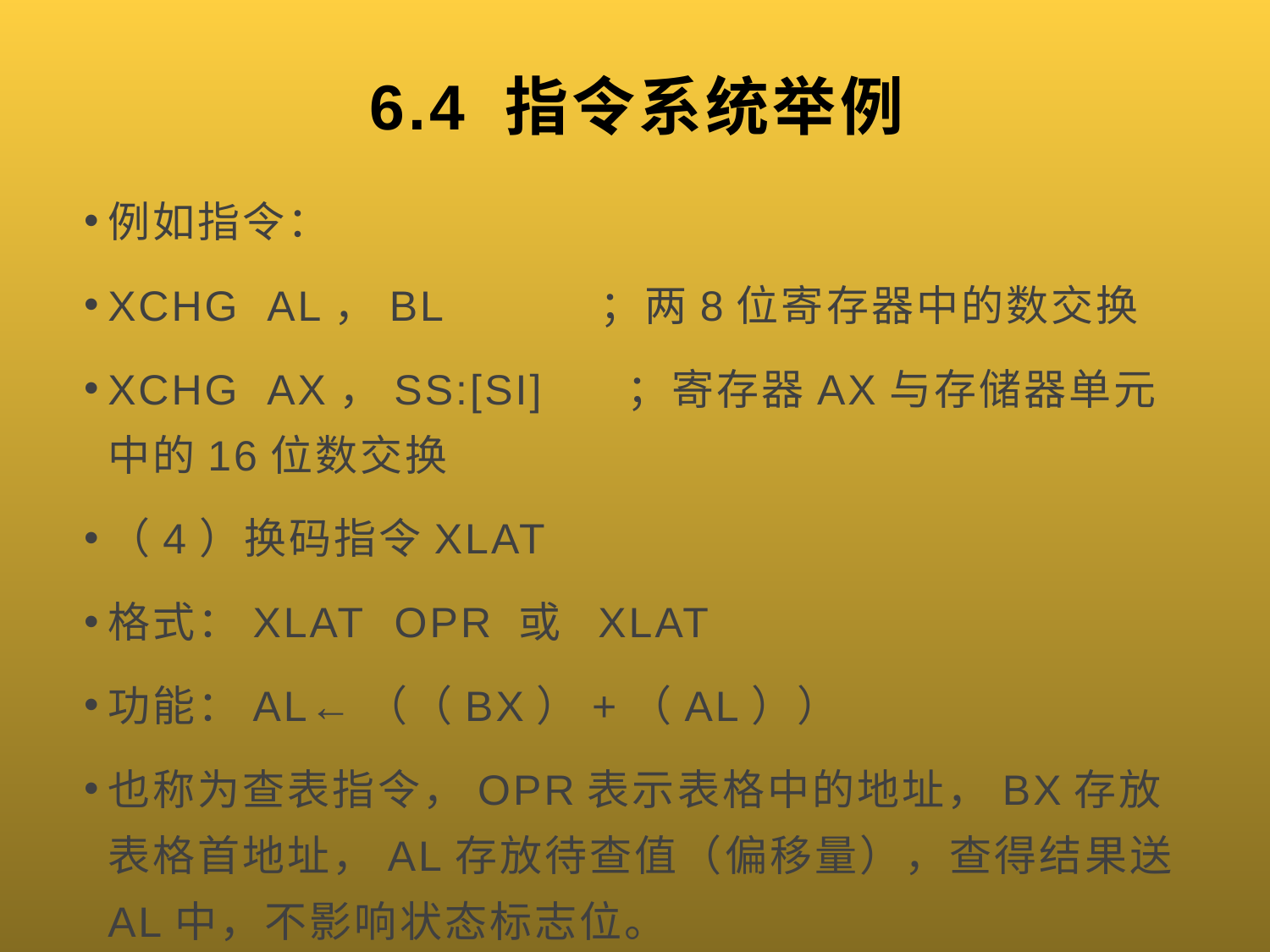

# 6.4 指令系统举例
例如指令：
XCHG  AL，BL          ；两8位寄存器中的数交换
XCHG  AX，SS:[SI]     ；寄存器AX与存储器单元中的16位数交换
（4）换码指令XLAT
格式：XLAT  OPR 或  XLAT
功能：AL←（（BX）+（AL））
也称为查表指令，OPR表示表格中的地址，BX存放表格首地址，AL存放待查值（偏移量），查得结果送AL中，不影响状态标志位。